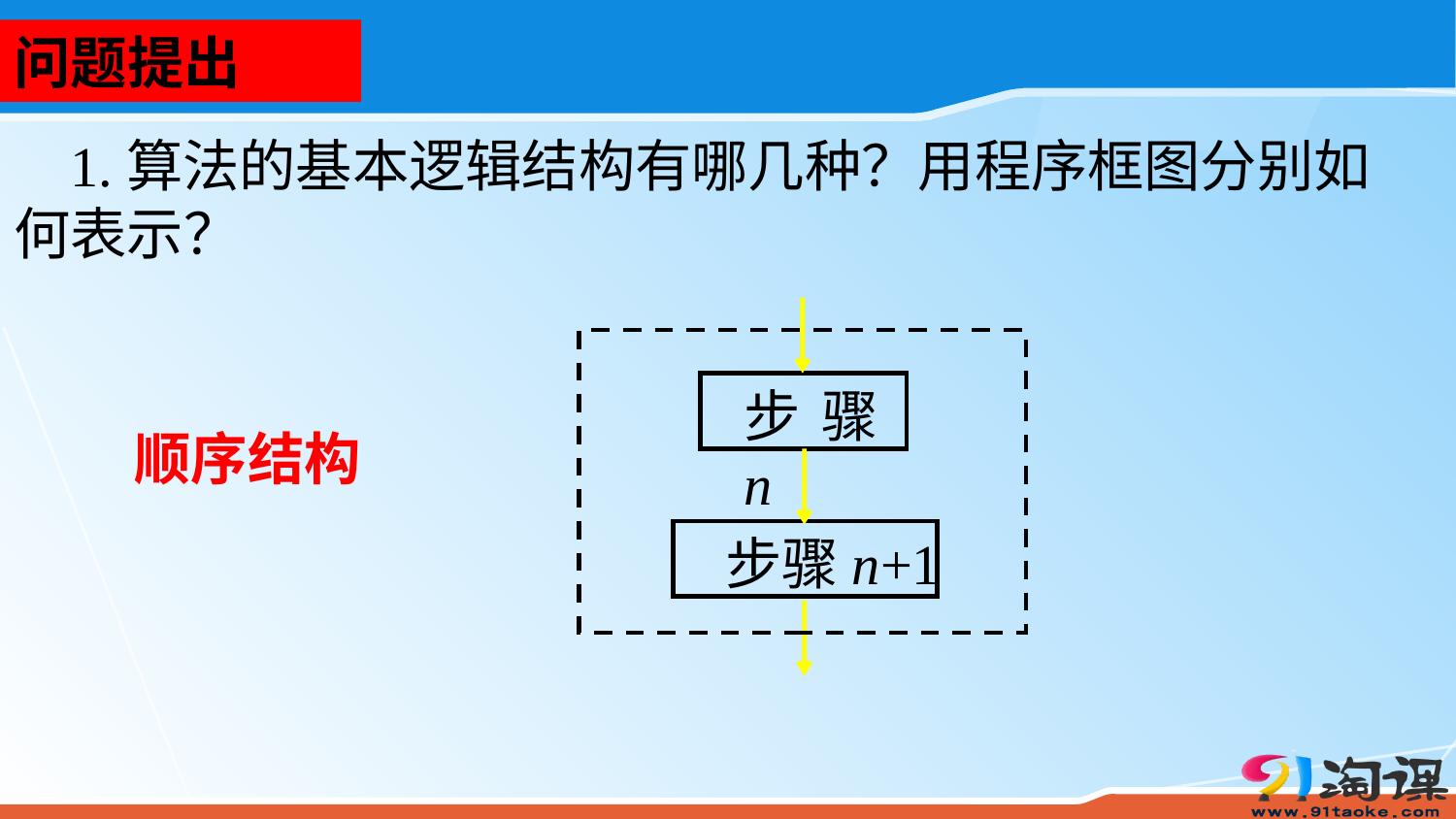

问题提出
    1.算法的基本逻辑结构有哪几种？用程序框图分别如何表示？

步骤n

步骤n+1

顺序结构